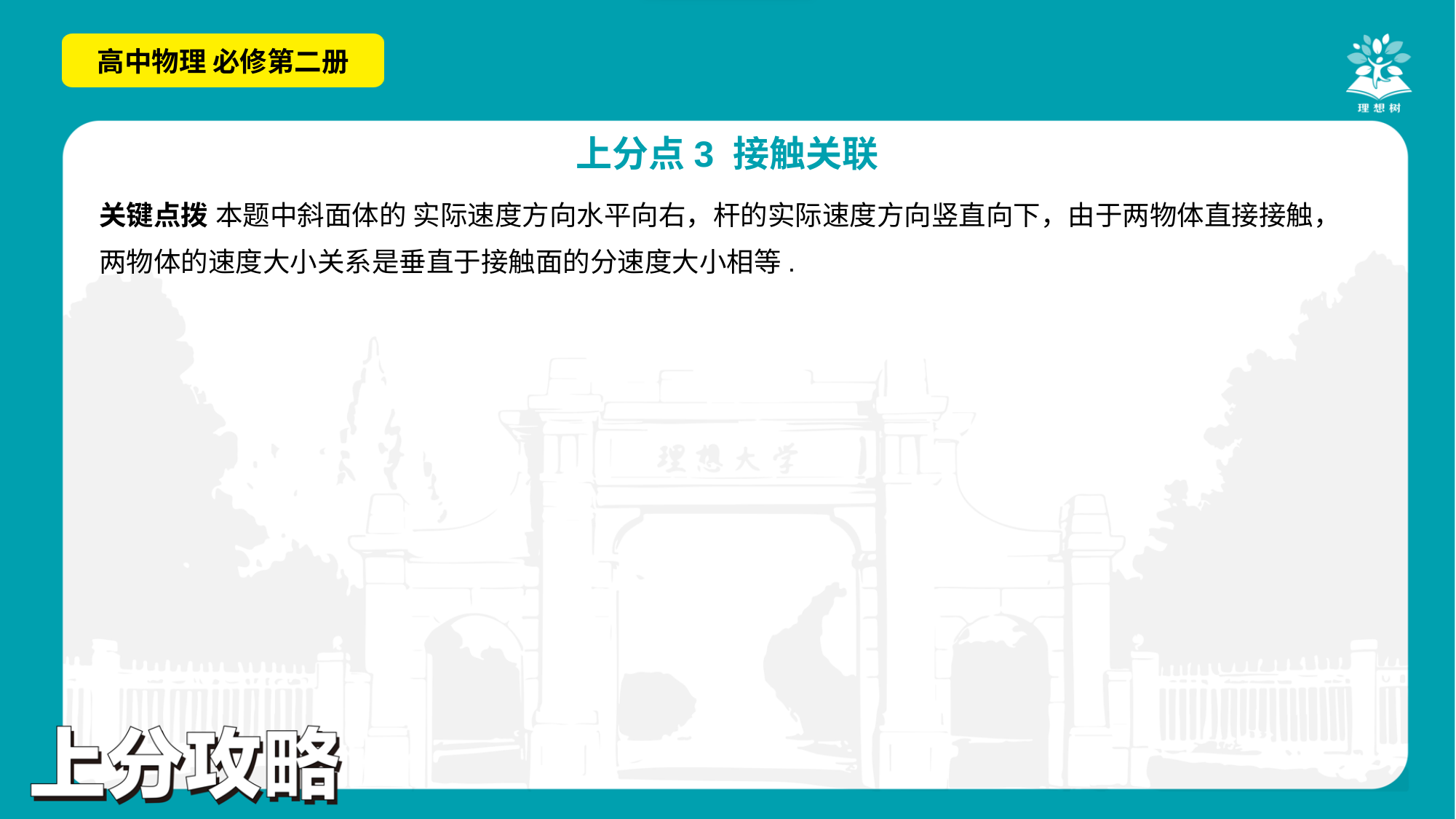

关键点拨 本题中斜面体的 实际速度方向水平向右，杆的实际速度方向竖直向下，由于两物体直接接触，
两物体的速度大小关系是垂直于接触面的分速度大小相等.